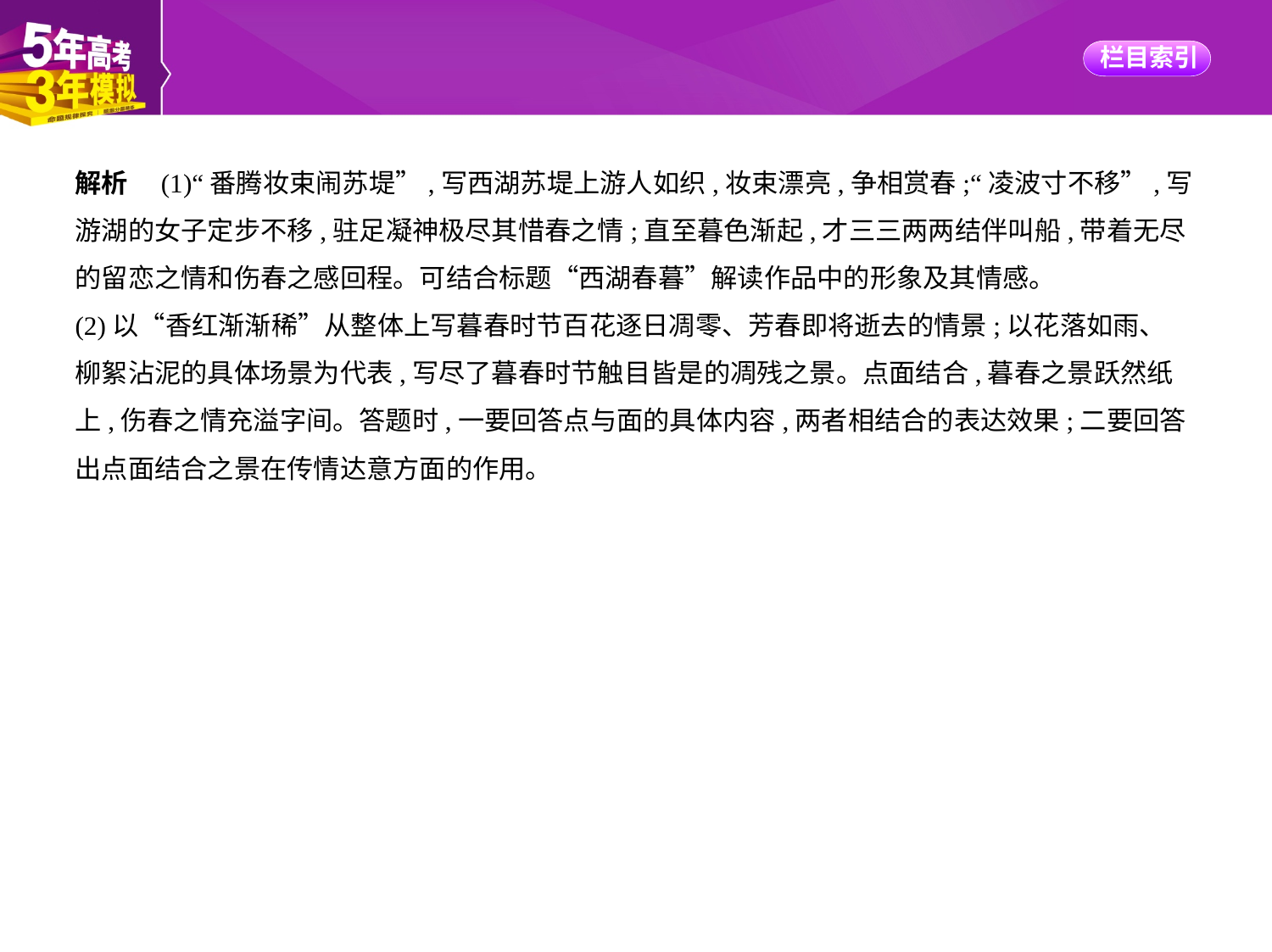

解析　(1)“番腾妆束闹苏堤”,写西湖苏堤上游人如织,妆束漂亮,争相赏春;“凌波寸不移”,写
游湖的女子定步不移,驻足凝神极尽其惜春之情;直至暮色渐起,才三三两两结伴叫船,带着无尽
的留恋之情和伤春之感回程。可结合标题“西湖春暮”解读作品中的形象及其情感。
(2)以“香红渐渐稀”从整体上写暮春时节百花逐日凋零、芳春即将逝去的情景;以花落如雨、
柳絮沾泥的具体场景为代表,写尽了暮春时节触目皆是的凋残之景。点面结合,暮春之景跃然纸
上,伤春之情充溢字间。答题时,一要回答点与面的具体内容,两者相结合的表达效果;二要回答
出点面结合之景在传情达意方面的作用。